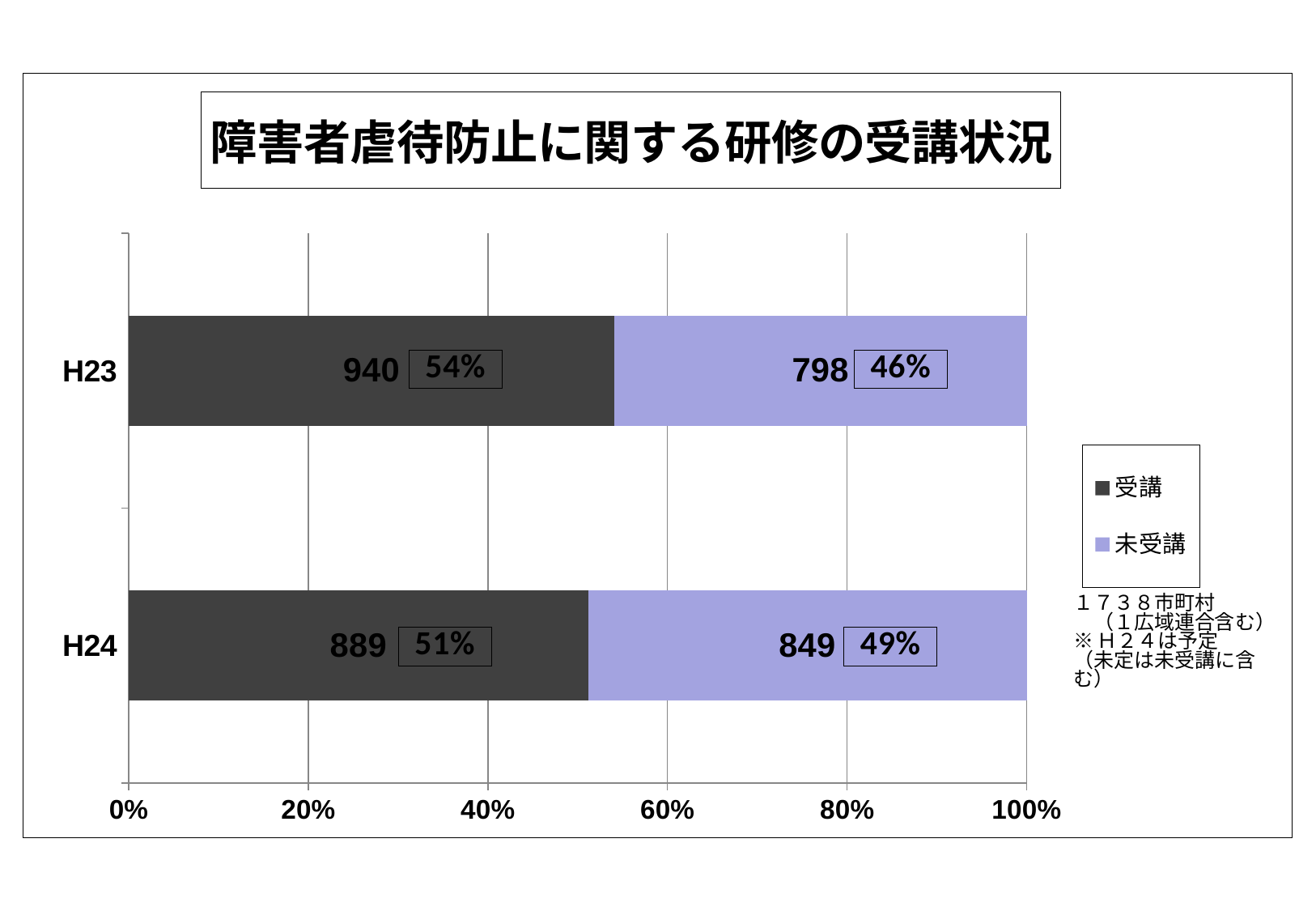

### Chart: 障害者虐待防止に関する研修の受講状況

| Category | 受講 | 未受講 |
|---|---|---|
| H24 | 889.0 | 849.0 |
| H23 | 940.0 | 798.0 |